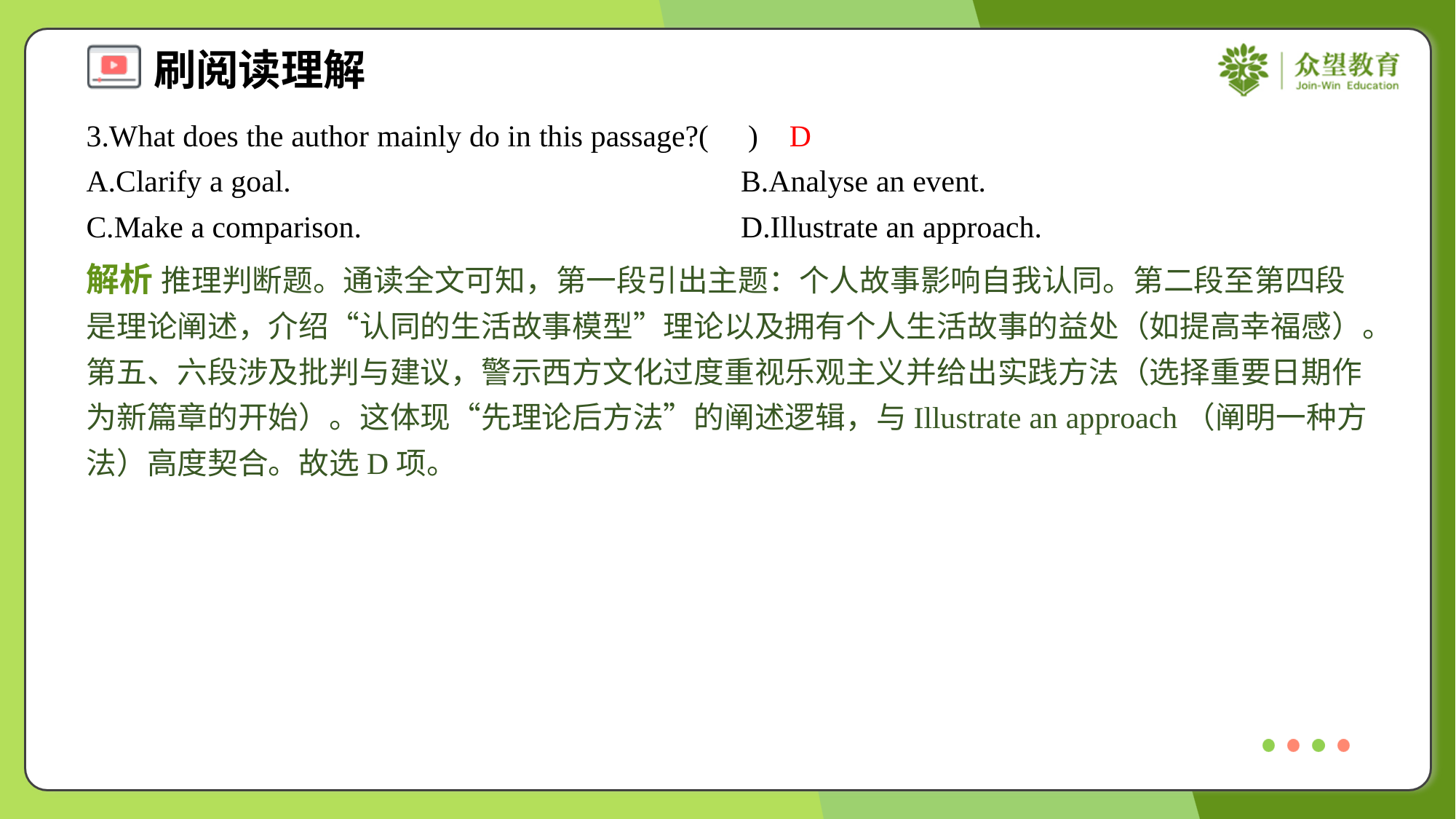

3.What does the author mainly do in this passage?(     )
D
A.Clarify a goal.	B.Analyse an event.
C.Make a comparison.	D.Illustrate an approach.
解析 推理判断题。通读全文可知，第一段引出主题：个人故事影响自我认同。第二段至第四段是理论阐述，介绍“认同的生活故事模型”理论以及拥有个人生活故事的益处（如提高幸福感）。第五、六段涉及批判与建议，警示西方文化过度重视乐观主义并给出实践方法（选择重要日期作为新篇章的开始）。这体现“先理论后方法”的阐述逻辑，与Illustrate an approach（阐明一种方法）高度契合。故选D项。